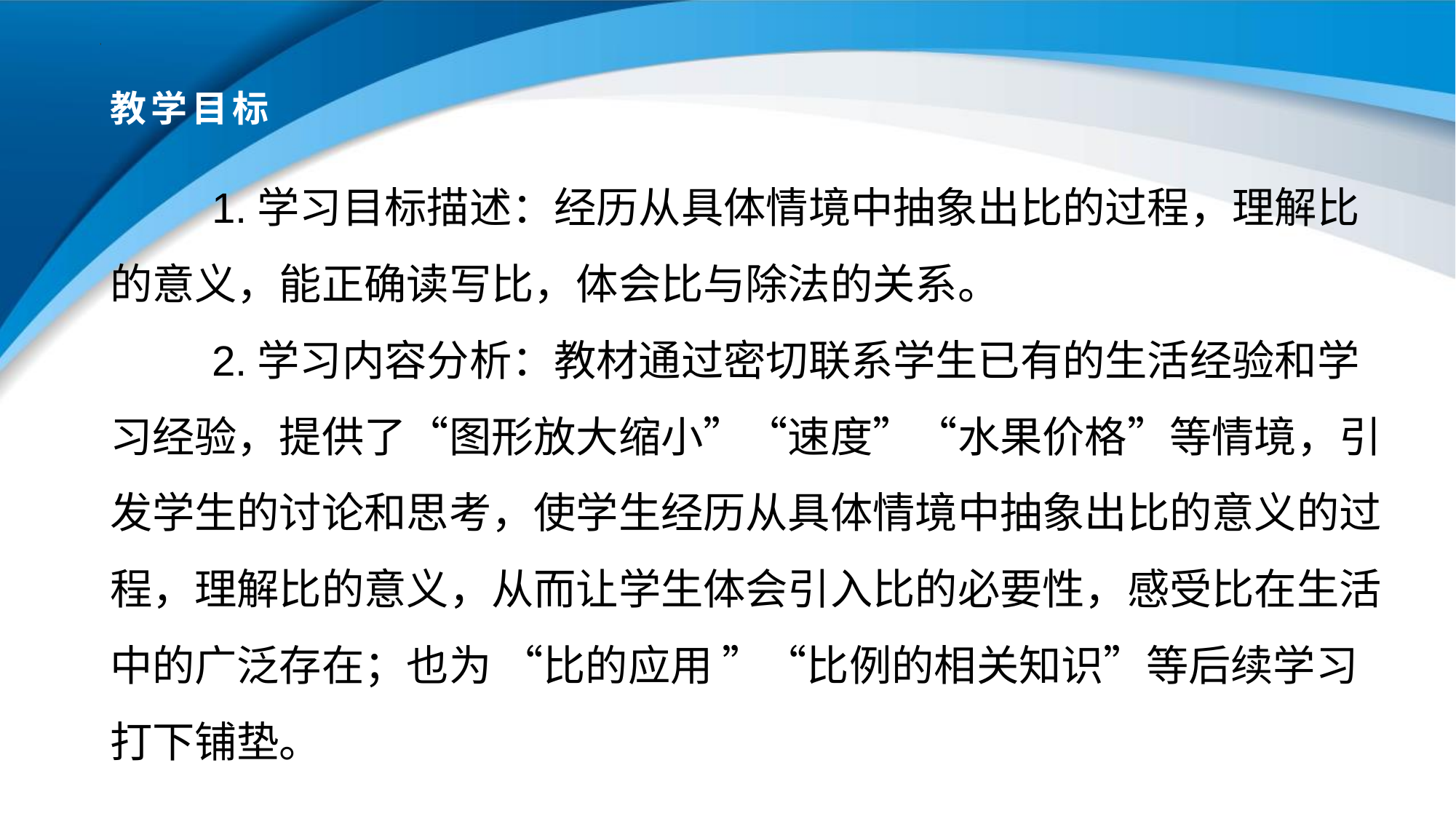

# 教学目标
    1.学习目标描述：经历从具体情境中抽象出比的过程，理解比的意义，能正确读写比，体会比与除法的关系。
    2.学习内容分析：教材通过密切联系学生已有的生活经验和学习经验，提供了“图形放大缩小”“速度”“水果价格”等情境，引发学生的讨论和思考，使学生经历从具体情境中抽象出比的意义的过程，理解比的意义，从而让学生体会引入比的必要性，感受比在生活中的广泛存在；也为 “比的应用 ”“比例的相关知识”等后续学习打下铺垫。